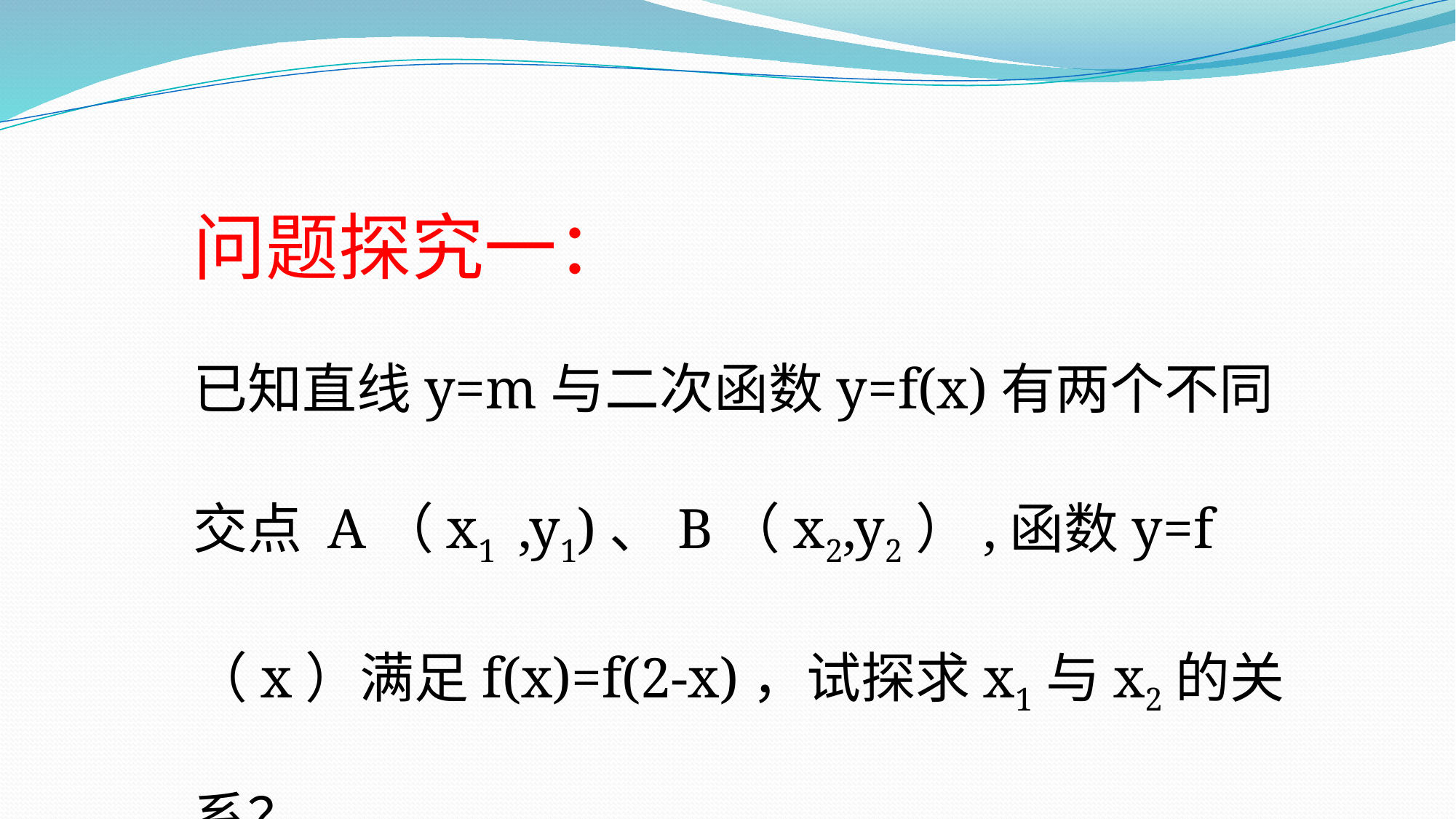

问题探究一：
已知直线y=m与二次函数y=f(x)有两个不同交点 A（x1  ,y1)、B（x2,y2）,函数y=f（x）满足f(x)=f(2-x)，试探求x1与x2的关系？